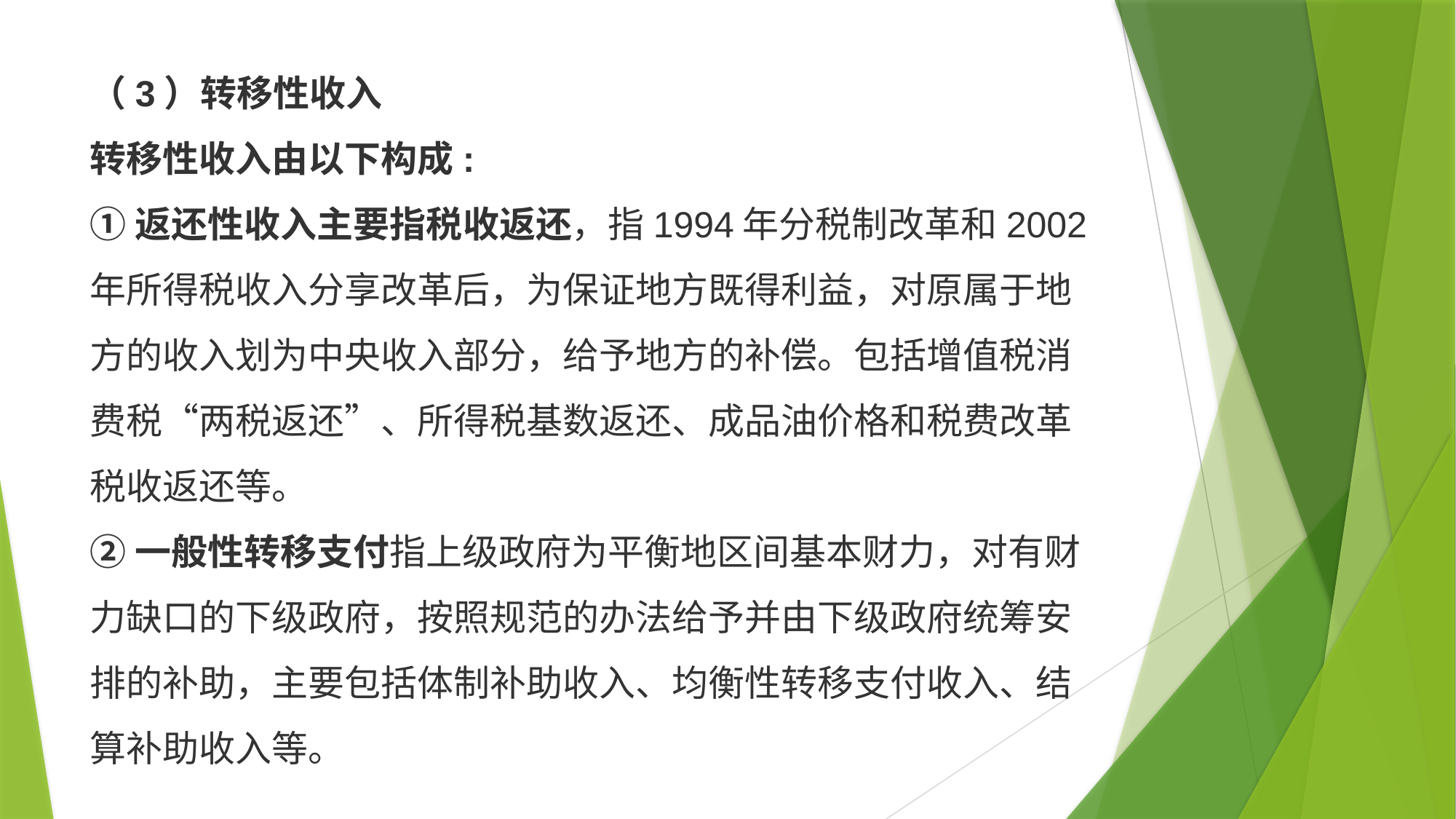

（3）转移性收入
转移性收入由以下构成:
（3）转移性收入
转移性收入由以下构成:
①返还性收入主要指税收返还，指1994年分税制改革和2002年所得税收入分享改革后，为保证地方既得利益，对原属于地方的收入划为中央收入部分，给予地方的补偿。包括增值税消费税“两税返还”、所得税基数返还、成品油价格和税费改革税收返还等。
②一般性转移支付指上级政府为平衡地区间基本财力，对有财力缺口的下级政府，按照规范的办法给予并由下级政府统筹安排的补助，主要包括体制补助收入、均衡性转移支付收入、结算补助收入等。